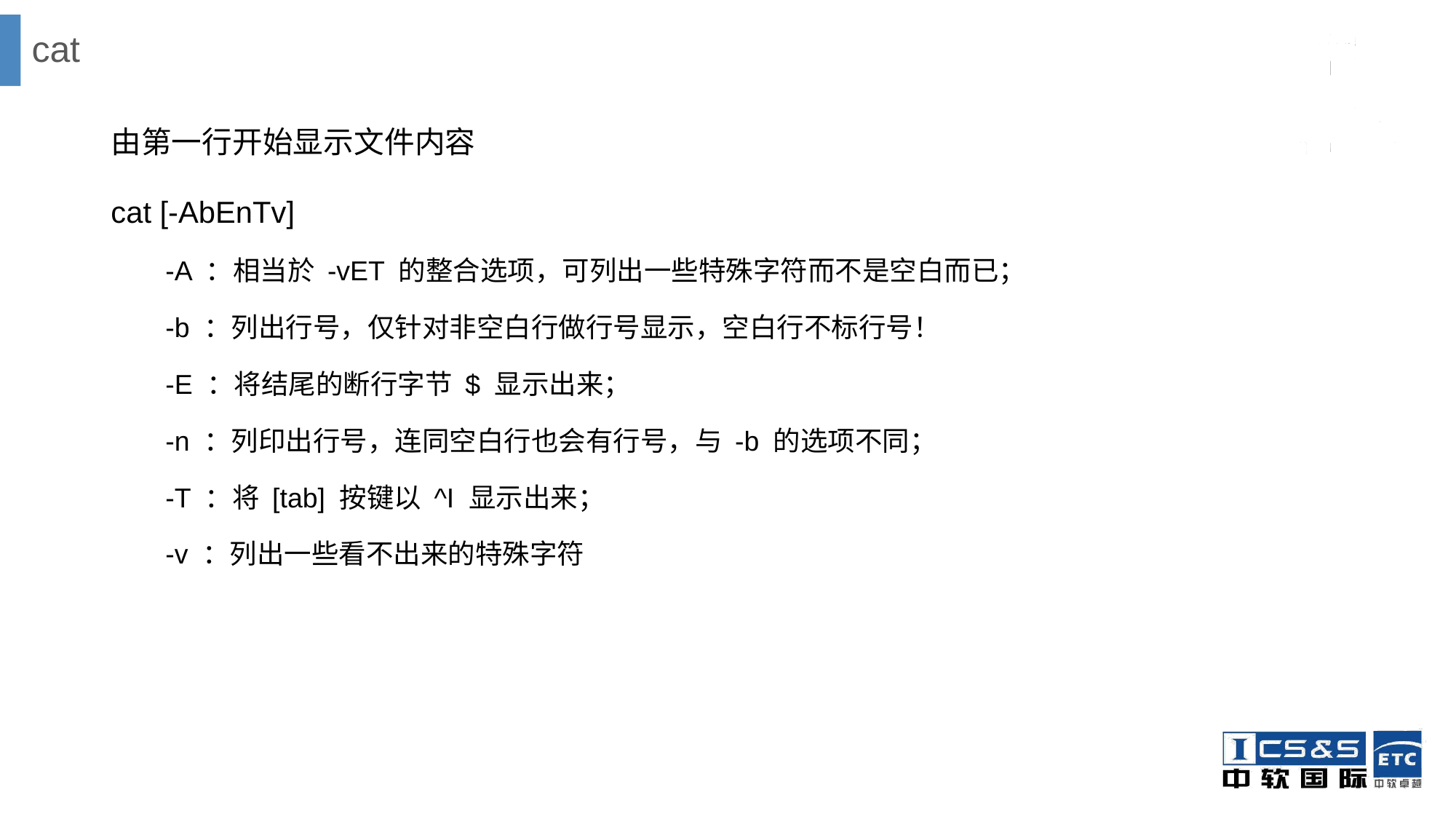

# cat
由第一行开始显示文件内容
cat [-AbEnTv]
-A ：相当於 -vET 的整合选项，可列出一些特殊字符而不是空白而已；
-b ：列出行号，仅针对非空白行做行号显示，空白行不标行号！
-E ：将结尾的断行字节 $ 显示出来；
-n ：列印出行号，连同空白行也会有行号，与 -b 的选项不同；
-T ：将 [tab] 按键以 ^I 显示出来；
-v ：列出一些看不出来的特殊字符